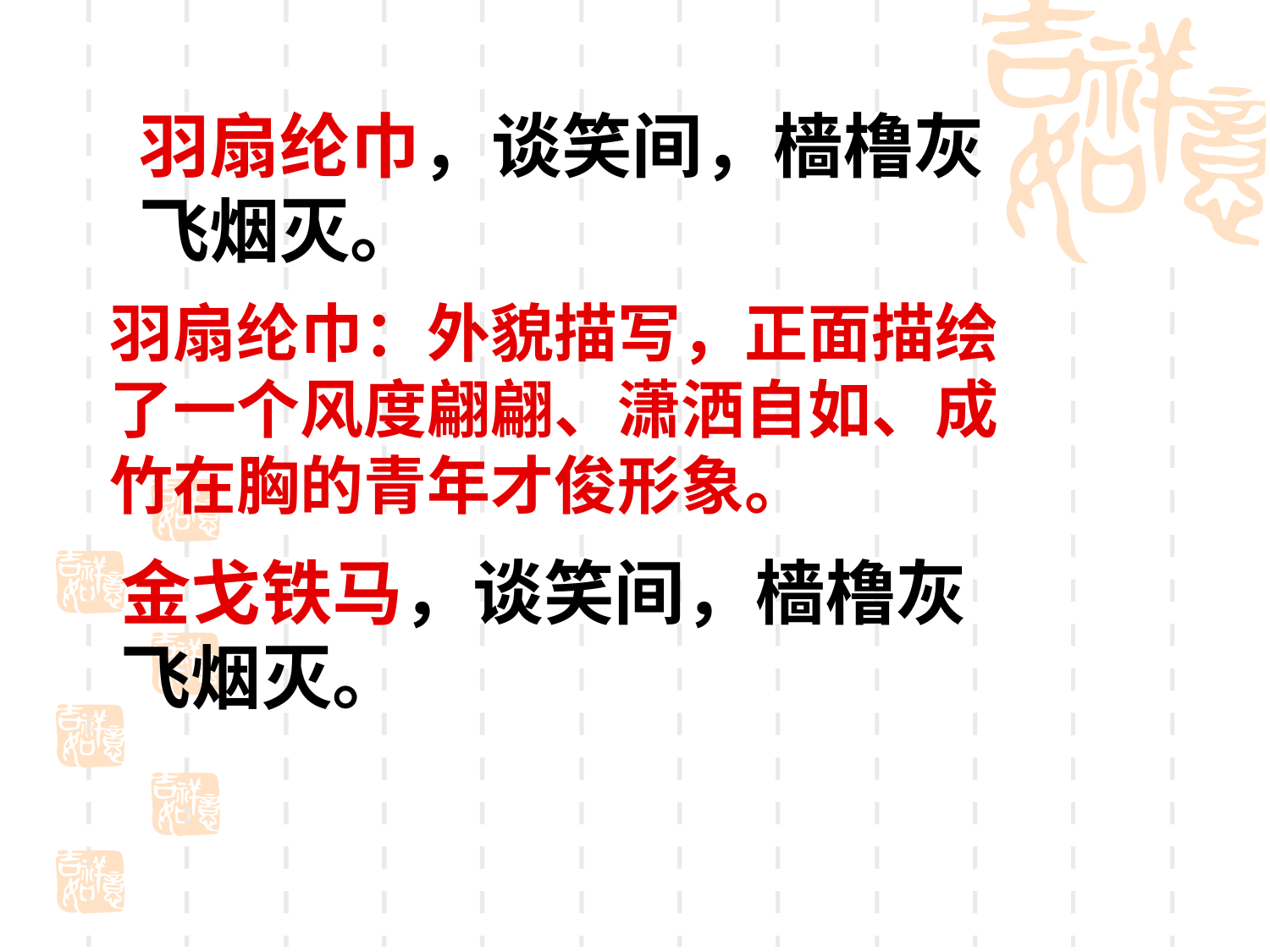

羽扇纶巾，谈笑间，樯橹灰飞烟灭。
羽扇纶巾：外貌描写，正面描绘了一个风度翩翩、潇洒自如、成竹在胸的青年才俊形象。
金戈铁马，谈笑间，樯橹灰飞烟灭。